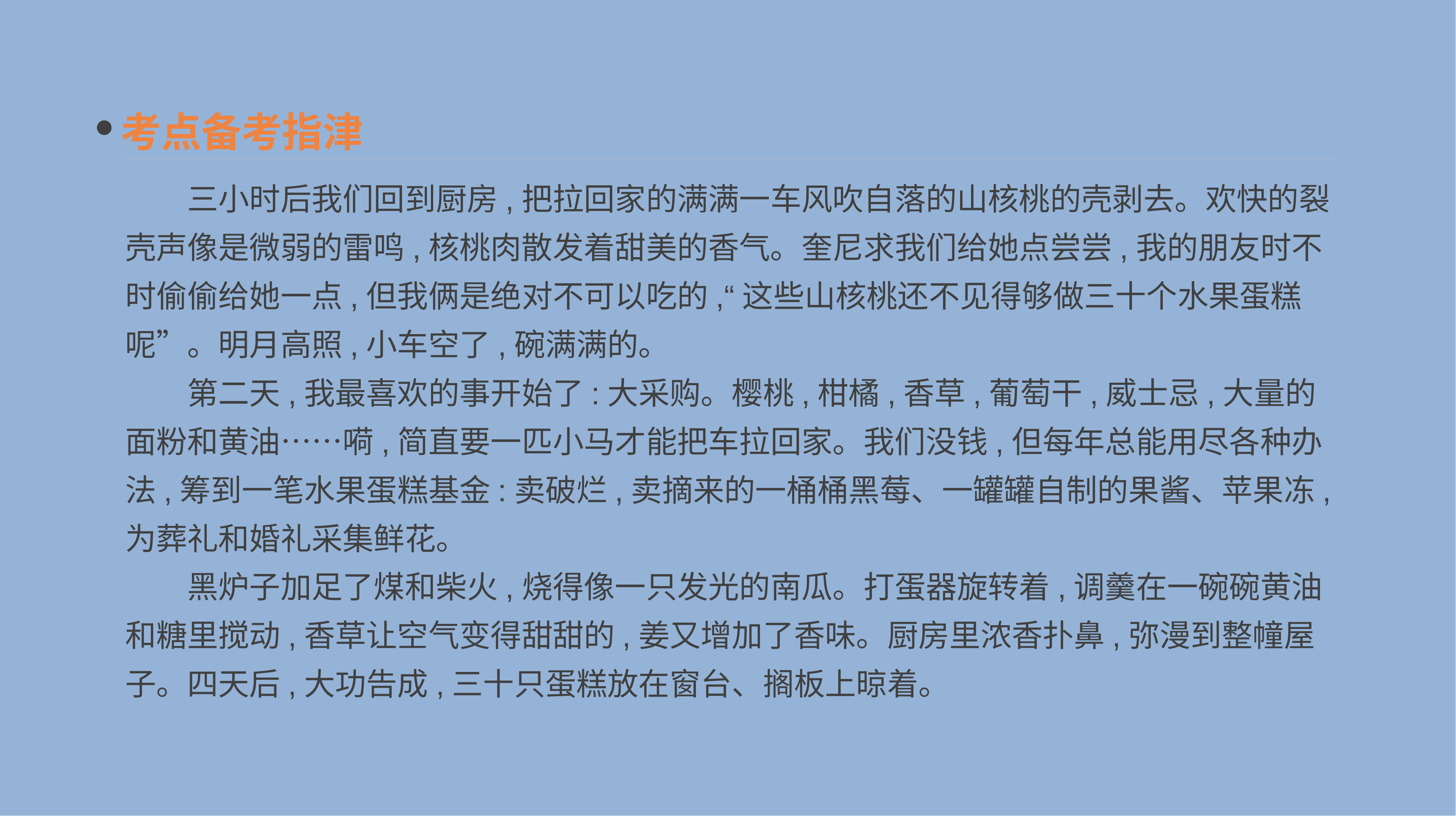

考点备考指津

　　三小时后我们回到厨房,把拉回家的满满一车风吹自落的山核桃的壳剥去。欢快的裂壳声像是微弱的雷鸣,核桃肉散发着甜美的香气。奎尼求我们给她点尝尝,我的朋友时不时偷偷给她一点,但我俩是绝对不可以吃的,“这些山核桃还不见得够做三十个水果蛋糕呢”。明月高照,小车空了,碗满满的。
　　第二天,我最喜欢的事开始了:大采购。樱桃,柑橘,香草,葡萄干,威士忌,大量的面粉和黄油……嗬,简直要一匹小马才能把车拉回家。我们没钱,但每年总能用尽各种办法,筹到一笔水果蛋糕基金:卖破烂,卖摘来的一桶桶黑莓、一罐罐自制的果酱、苹果冻,为葬礼和婚礼采集鲜花。
　　黑炉子加足了煤和柴火,烧得像一只发光的南瓜。打蛋器旋转着,调羹在一碗碗黄油和糖里搅动,香草让空气变得甜甜的,姜又增加了香味。厨房里浓香扑鼻,弥漫到整幢屋子。四天后,大功告成,三十只蛋糕放在窗台、搁板上晾着。